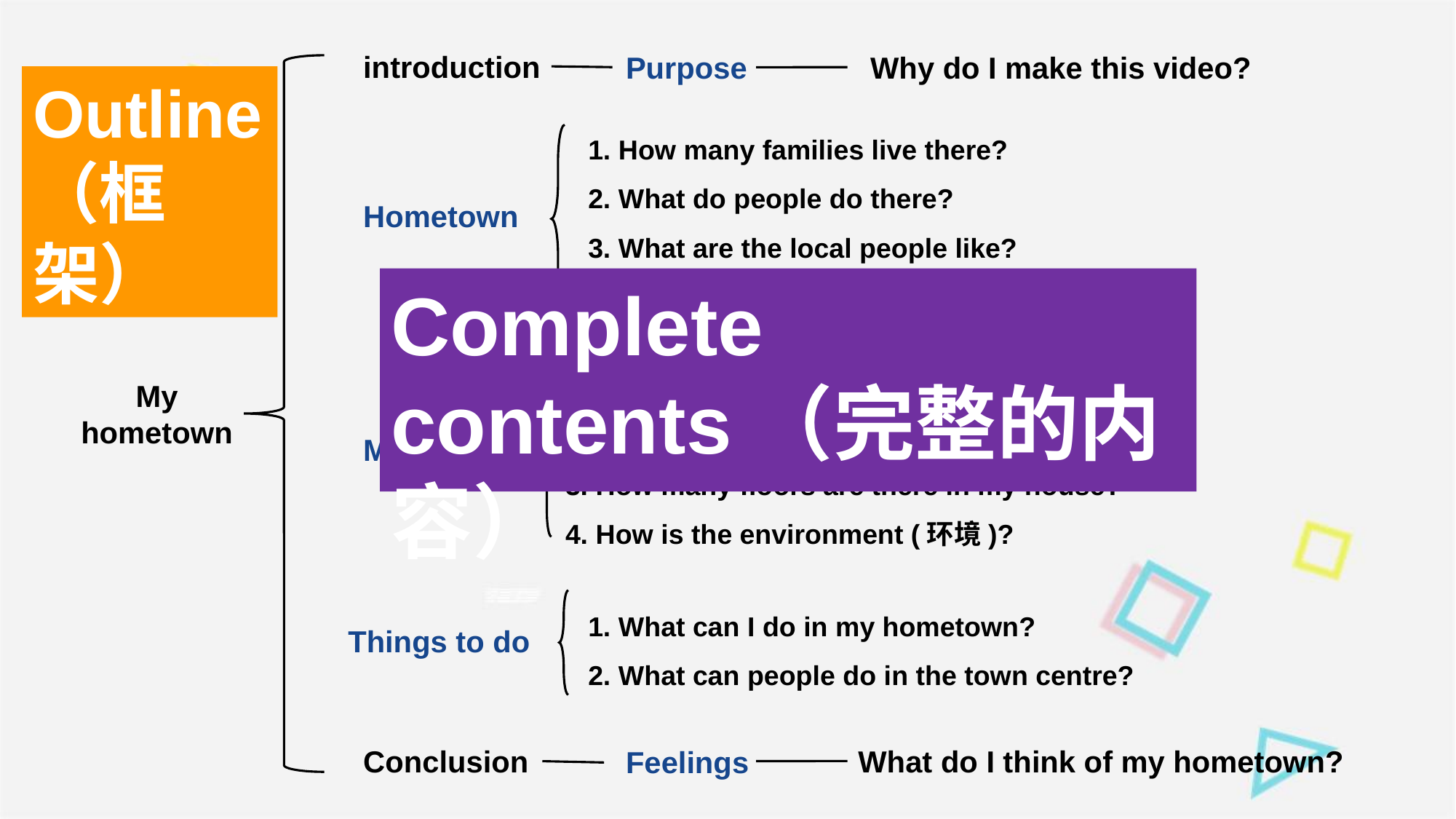

introduction
Purpose
Why do I make this video?

Outline
（框架）
1. How many families live there?
2. What do people do there?
3. What are the local people like?
4. How do people go to the town centre?

Hometown
Complete contents（完整的内容）
1. Where do I live?
2. Where is my house?
3. How many floors are there in my house?
4. How is the environment (环境)?

My hometown

My house
1. What can I do in my hometown?
2. What can people do in the town centre?

Things to do
What do I think of my hometown?
Conclusion
Feelings